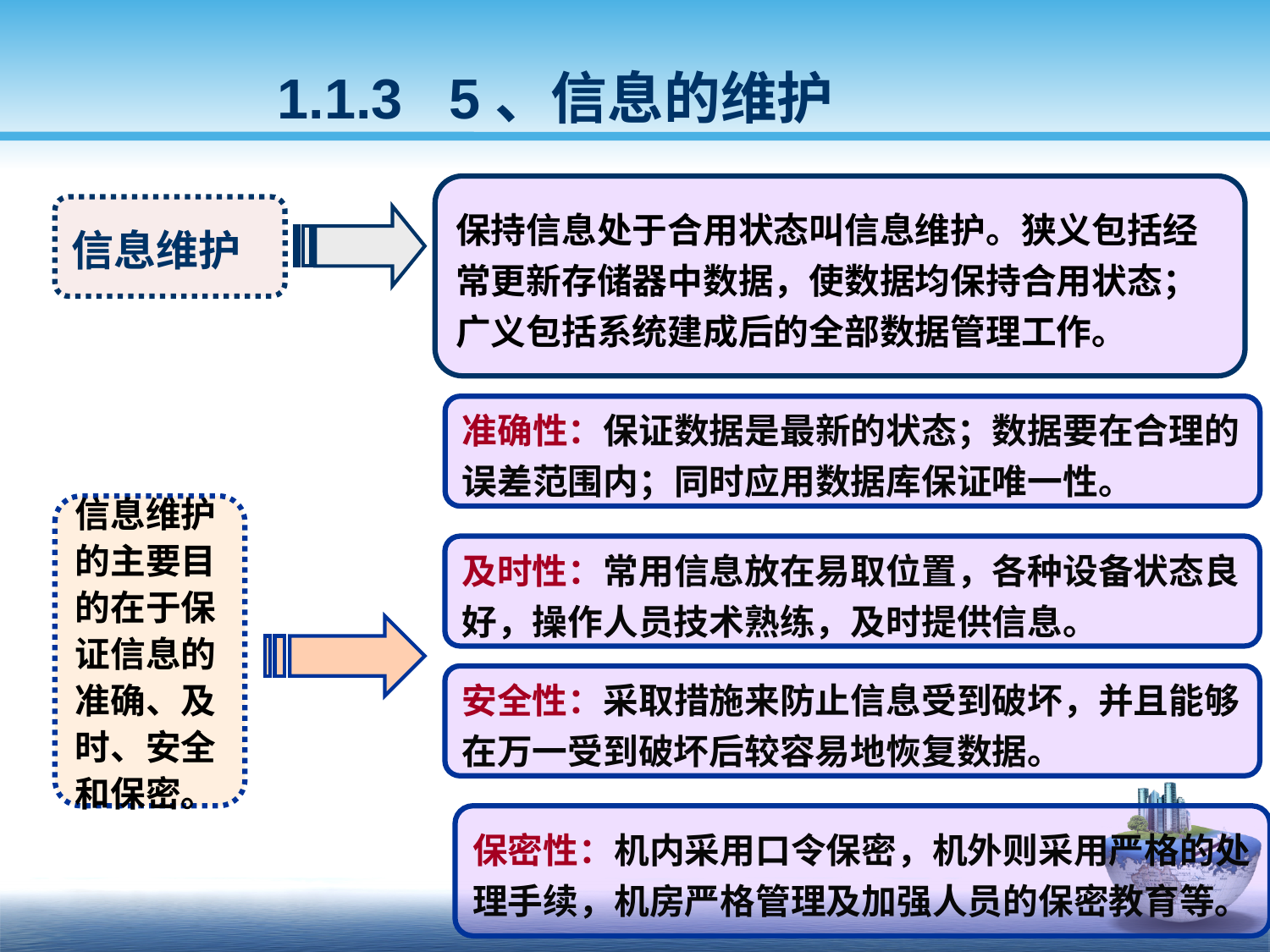

1.1.3   5、信息的维护
保持信息处于合用状态叫信息维护。狭义包括经常更新存储器中数据，使数据均保持合用状态；广义包括系统建成后的全部数据管理工作。
信息维护

准确性：保证数据是最新的状态；数据要在合理的误差范围内；同时应用数据库保证唯一性。
信息维护的主要目的在于保证信息的准确、及时、安全和保密。
及时性：常用信息放在易取位置，各种设备状态良好，操作人员技术熟练，及时提供信息。

安全性：采取措施来防止信息受到破坏，并且能够在万一受到破坏后较容易地恢复数据。

保密性：机内采用口令保密，机外则采用严格的处理手续，机房严格管理及加强人员的保密教育等。